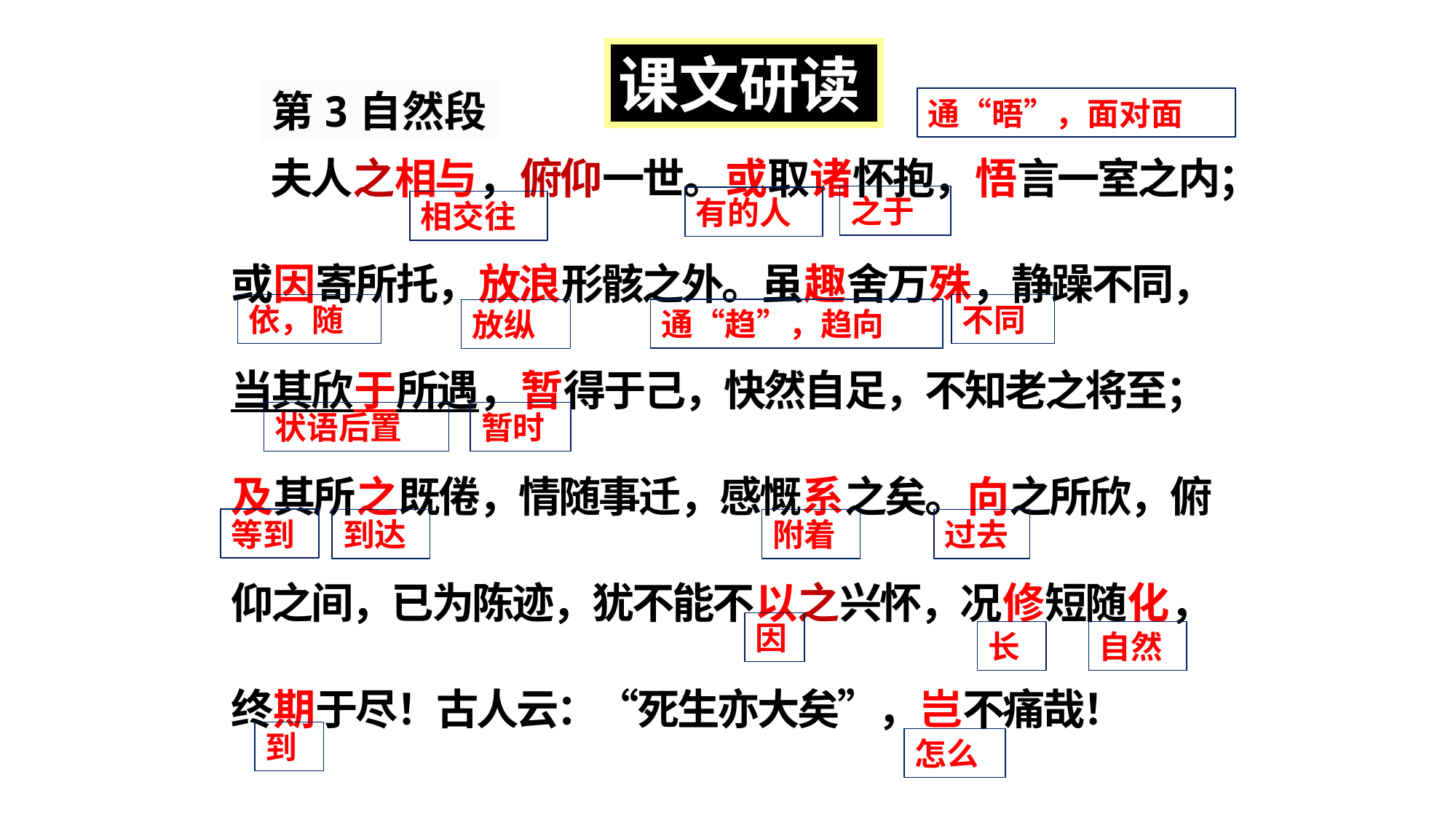

课文研读
第3自然段
通“晤”，面对面
   夫人之相与，俯仰一世。或取诸怀抱，悟言一室之内；或因寄所托，放浪形骸之外。虽趣舍万殊，静躁不同，当其欣于所遇，暂得于己，快然自足，不知老之将至；及其所之既倦，情随事迁，感慨系之矣。向之所欣，俯仰之间，已为陈迹，犹不能不以之兴怀，况修短随化，终期于尽！古人云：“死生亦大矣”，岂不痛哉！
之于
有的人
相交往
依，随
不同
通“趋”，趋向
放纵
状语后置
暂时
等到
到达
附着
过去
因
长
自然
到
怎么